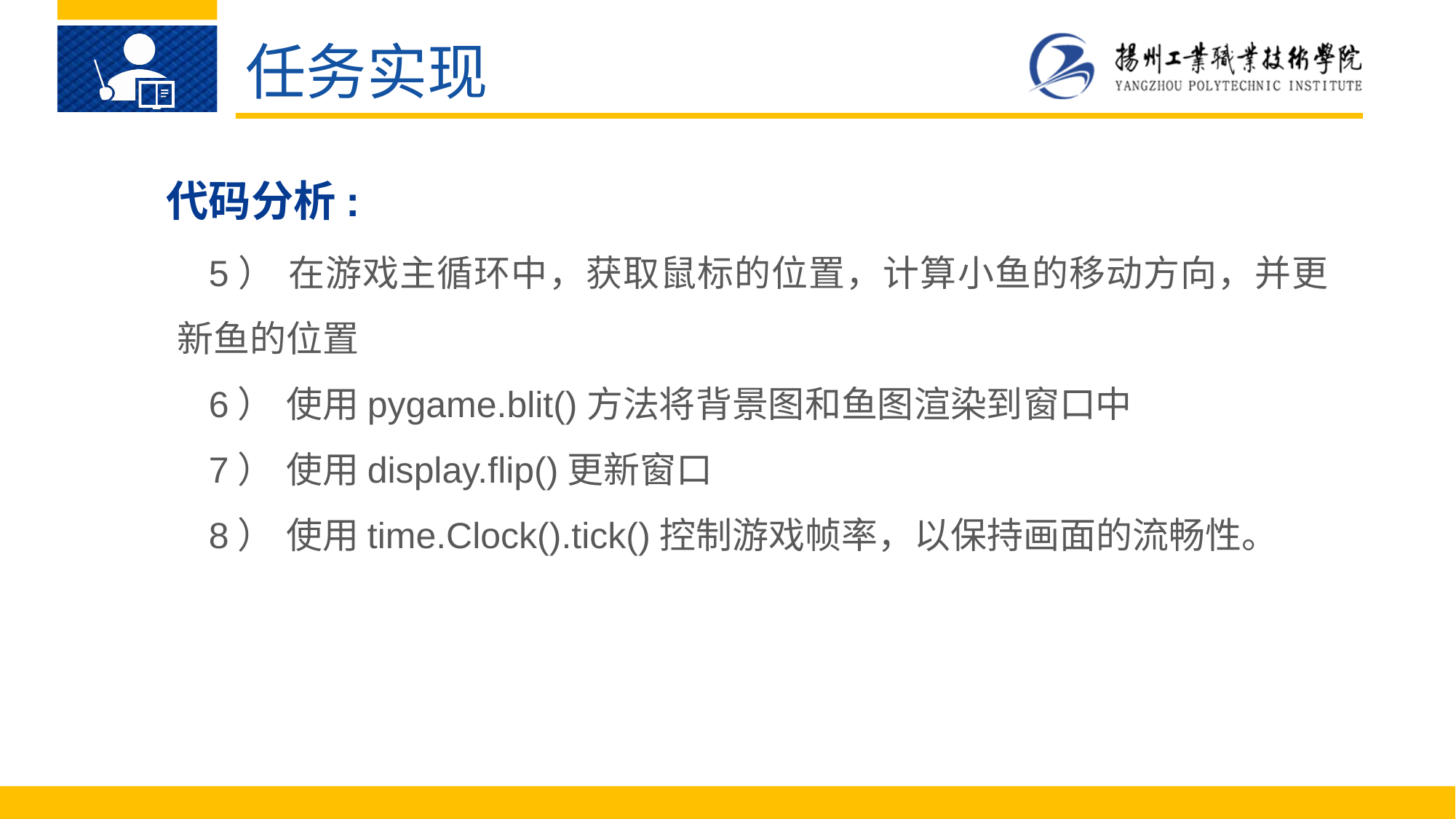

任务实现
代码分析:
5）	在游戏主循环中，获取鼠标的位置，计算小鱼的移动方向，并更新鱼的位置
6）	使用pygame.blit()方法将背景图和鱼图渲染到窗口中
7）	使用display.flip()更新窗口
8）	使用time.Clock().tick()控制游戏帧率，以保持画面的流畅性。